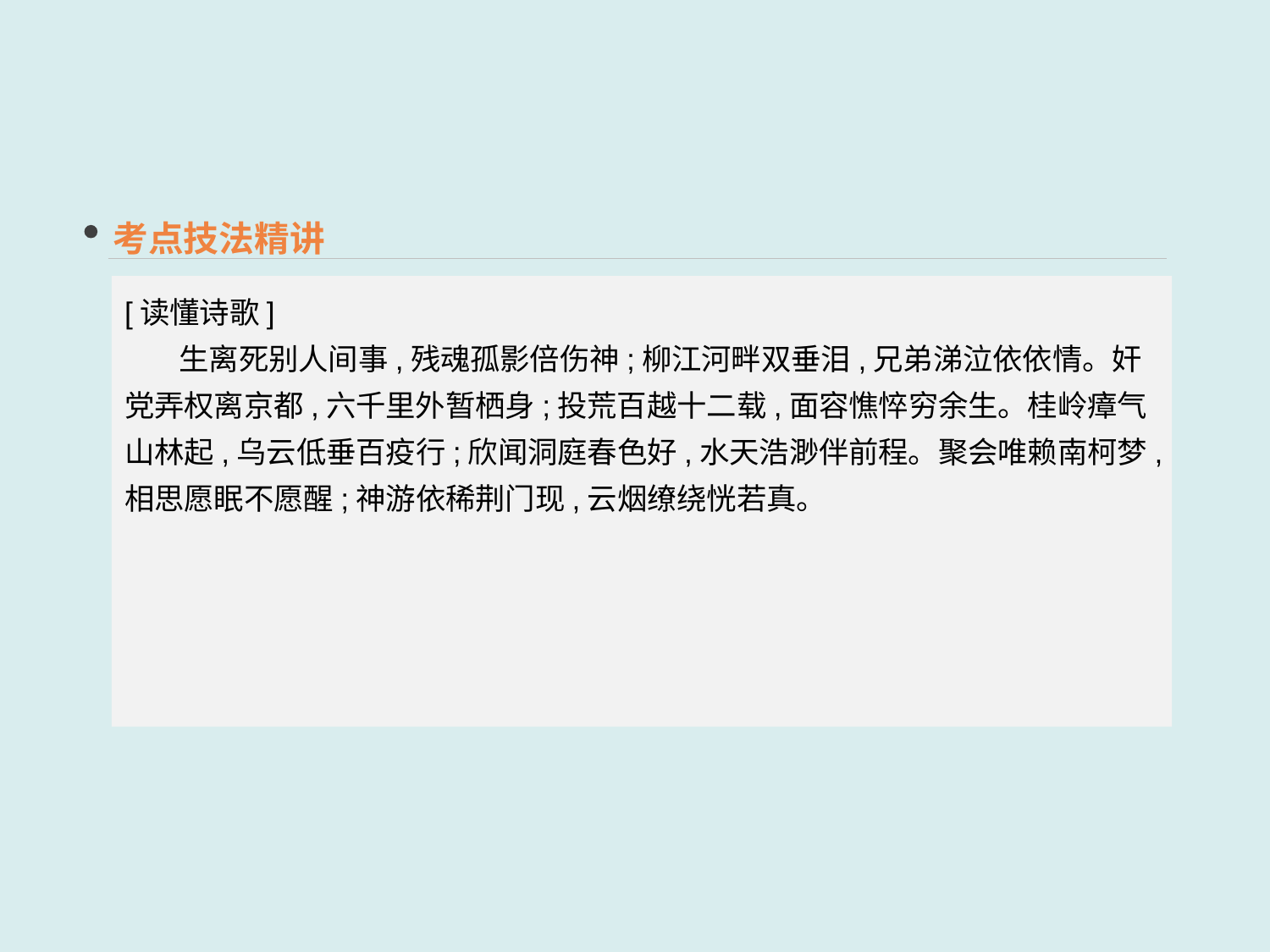

考点技法精讲

[读懂诗歌]
       生离死别人间事,残魂孤影倍伤神;柳江河畔双垂泪,兄弟涕泣依依情。奸党弄权离京都,六千里外暂栖身;投荒百越十二载,面容憔悴穷余生。桂岭瘴气山林起,乌云低垂百疫行;欣闻洞庭春色好,水天浩渺伴前程。聚会唯赖南柯梦,相思愿眠不愿醒;神游依稀荆门现,云烟缭绕恍若真。